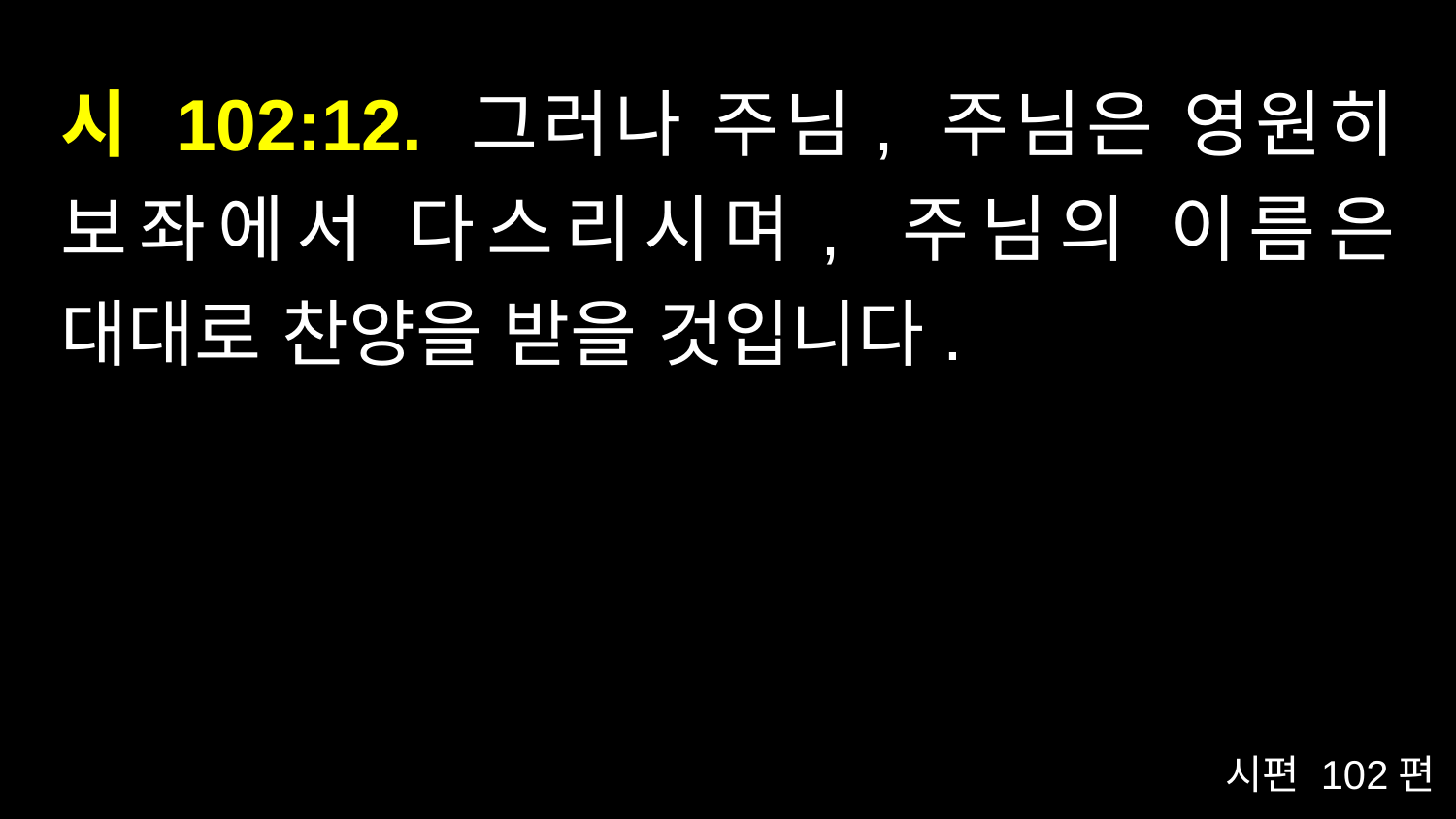

# 시 102:12. 그러나 주님, 주님은 영원히 보좌에서 다스리시며, 주님의 이름은 대대로 찬양을 받을 것입니다.
시편 102편